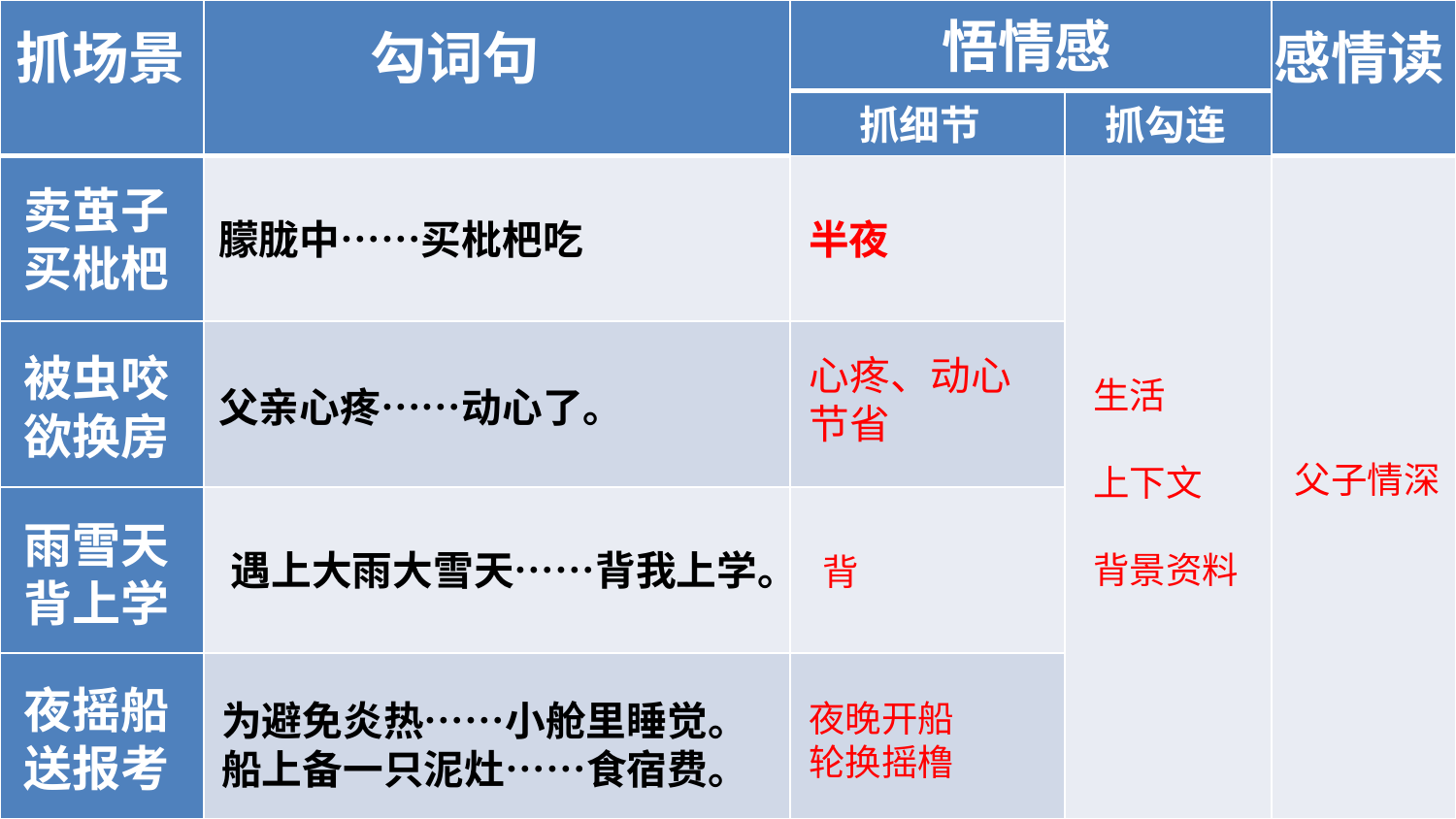

|  |  |  |  |  |
| --- | --- | --- | --- | --- |
|  |  |  |  |  |
|  |  |  |  |  |
|  |  |  |  |  |
|  |  |  |  |  |
|  |  |  |  |  |
悟情感
抓场景
勾词句
感情读
抓细节
抓勾连
卖茧子
买枇杷
朦胧中……买枇杷吃
半夜
被虫咬
欲换房
心疼、动心
节省
生活

上下文

背景资料
父亲心疼……动心了。
父子情深
雨雪天
背上学
遇上大雨大雪天……背我上学。
背
夜摇船
送报考
为避免炎热……小舱里睡觉。
船上备一只泥灶……食宿费。
夜晚开船
轮换摇橹